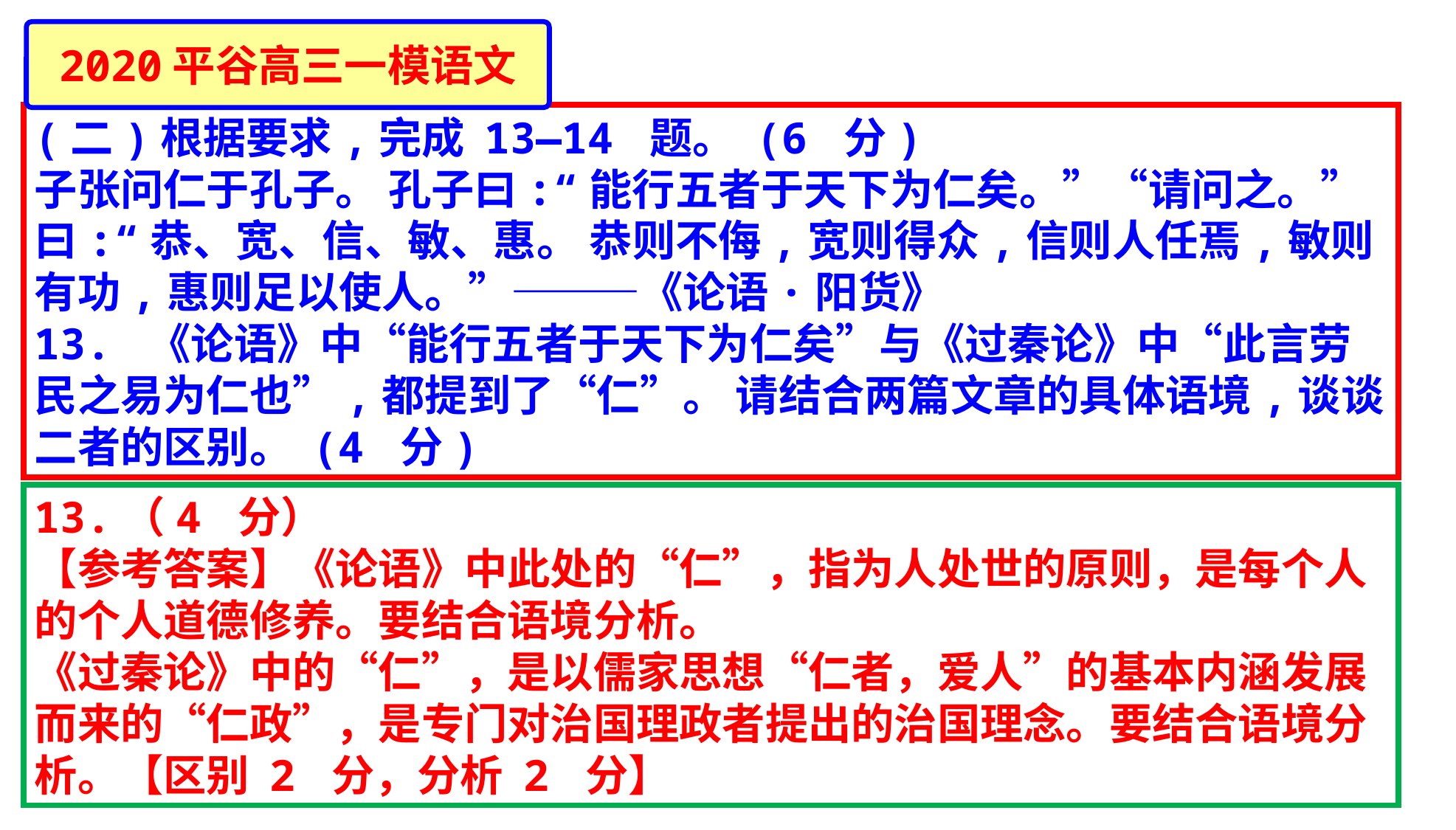

2020平谷高三一模语文
(二)根据要求,完成 13—14 题。 (6 分)
子张问仁于孔子。 孔子曰:“能行五者于天下为仁矣。”“请问之。”曰:“恭、宽、信、敏、惠。 恭则不侮,宽则得众,信则人任焉,敏则有功,惠则足以使人。”———《论语·阳货》
13. 《论语》中“能行五者于天下为仁矣”与《过秦论》中“此言劳民之易为仁也”,都提到了“仁”。 请结合两篇文章的具体语境,谈谈二者的区别。 (4 分)
13.（4 分）
【参考答案】《论语》中此处的“仁”，指为人处世的原则，是每个人的个人道德修养。要结合语境分析。
《过秦论》中的“仁”，是以儒家思想“仁者，爱人”的基本内涵发展而来的“仁政”，是专门对治国理政者提出的治国理念。要结合语境分析。【区别 2 分，分析 2 分】